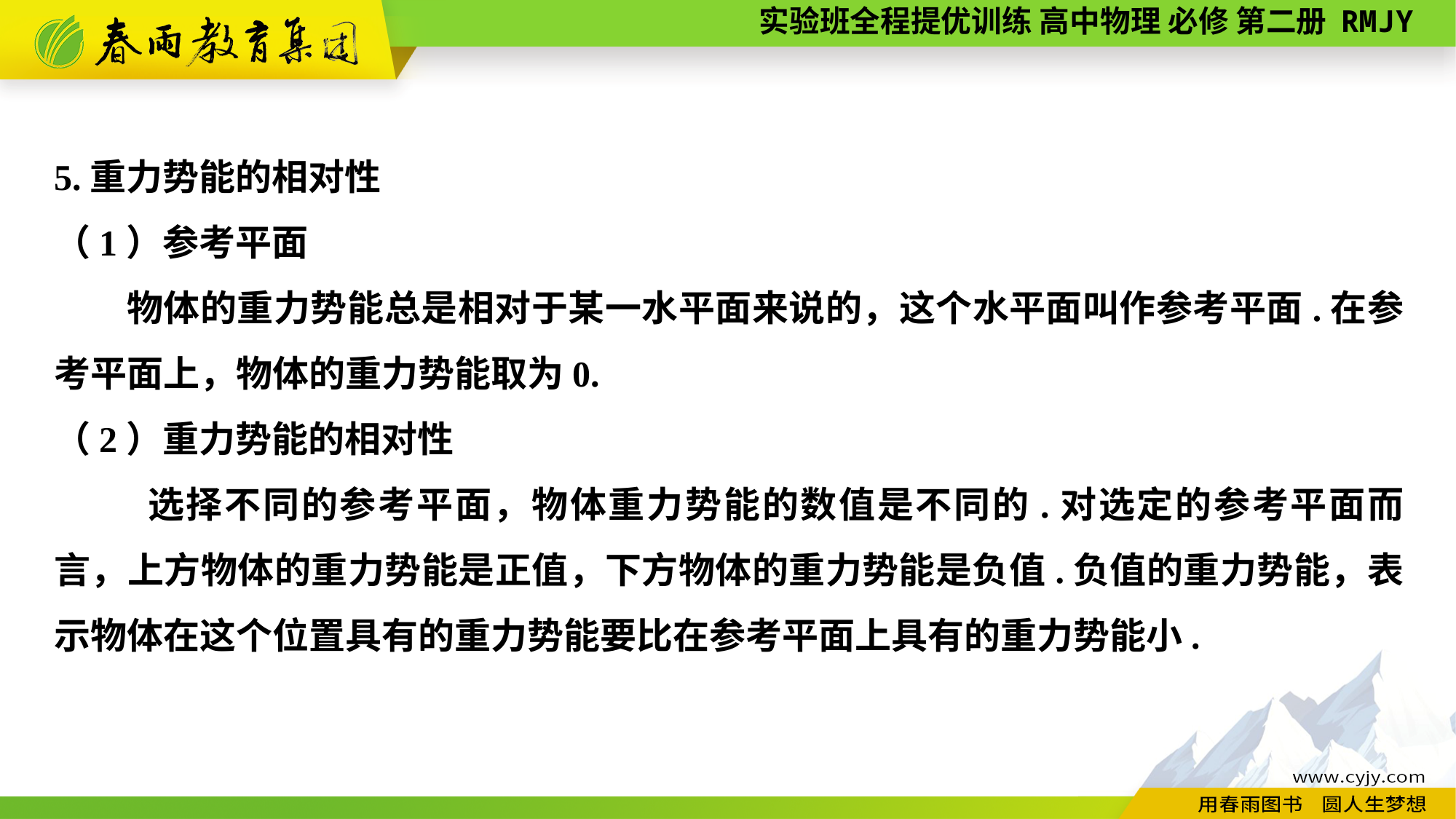

5.重力势能的相对性
（1）参考平面
物体的重力势能总是相对于某一水平面来说的，这个水平面叫作参考平面.在参考平面上，物体的重力势能取为0.
（2）重力势能的相对性
 选择不同的参考平面，物体重力势能的数值是不同的.对选定的参考平面而言，上方物体的重力势能是正值，下方物体的重力势能是负值.负值的重力势能，表示物体在这个位置具有的重力势能要比在参考平面上具有的重力势能小.